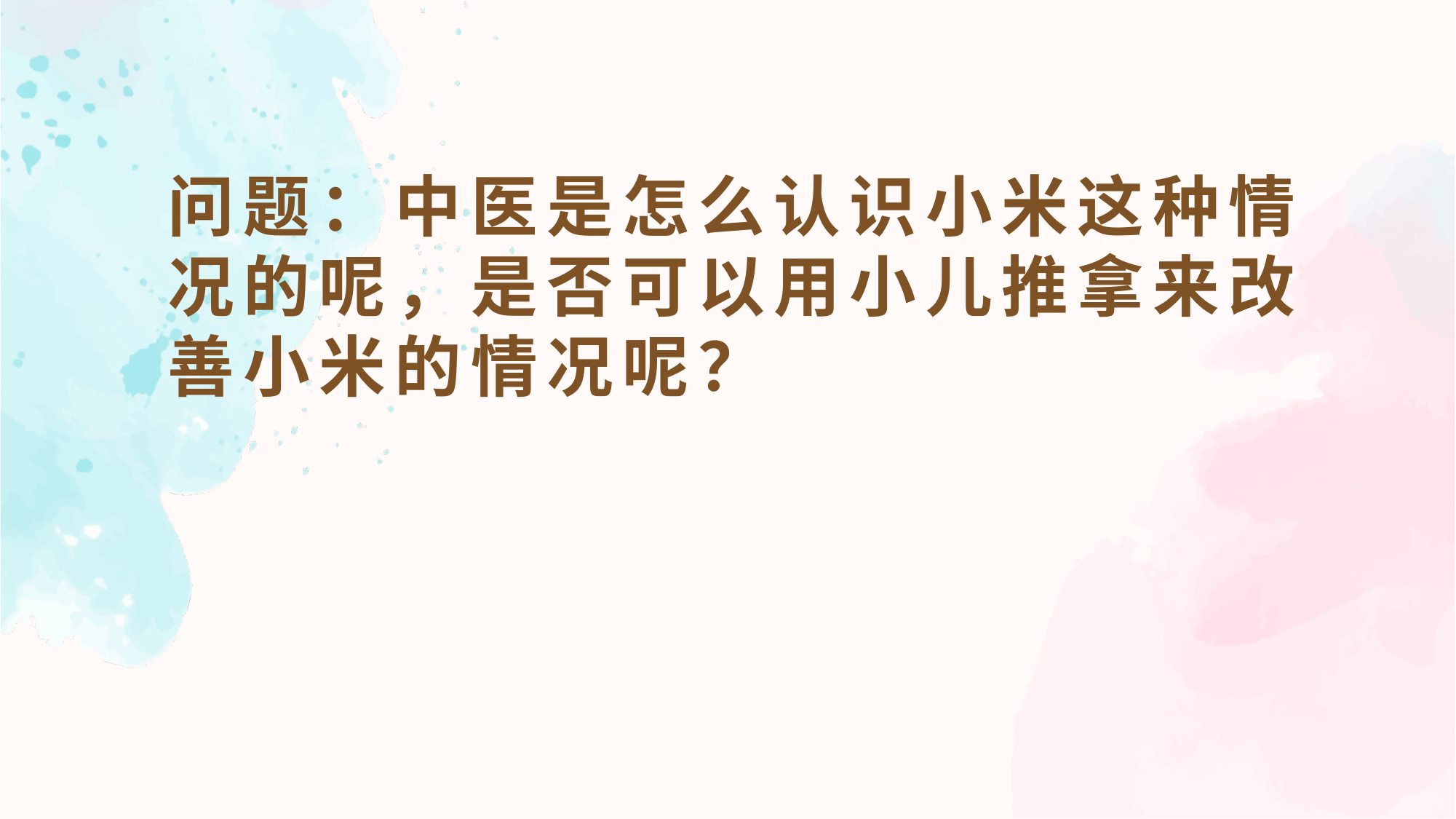

问题：中医是怎么认识小米这种情况的呢，是否可以用小儿推拿来改善小米的情况呢？